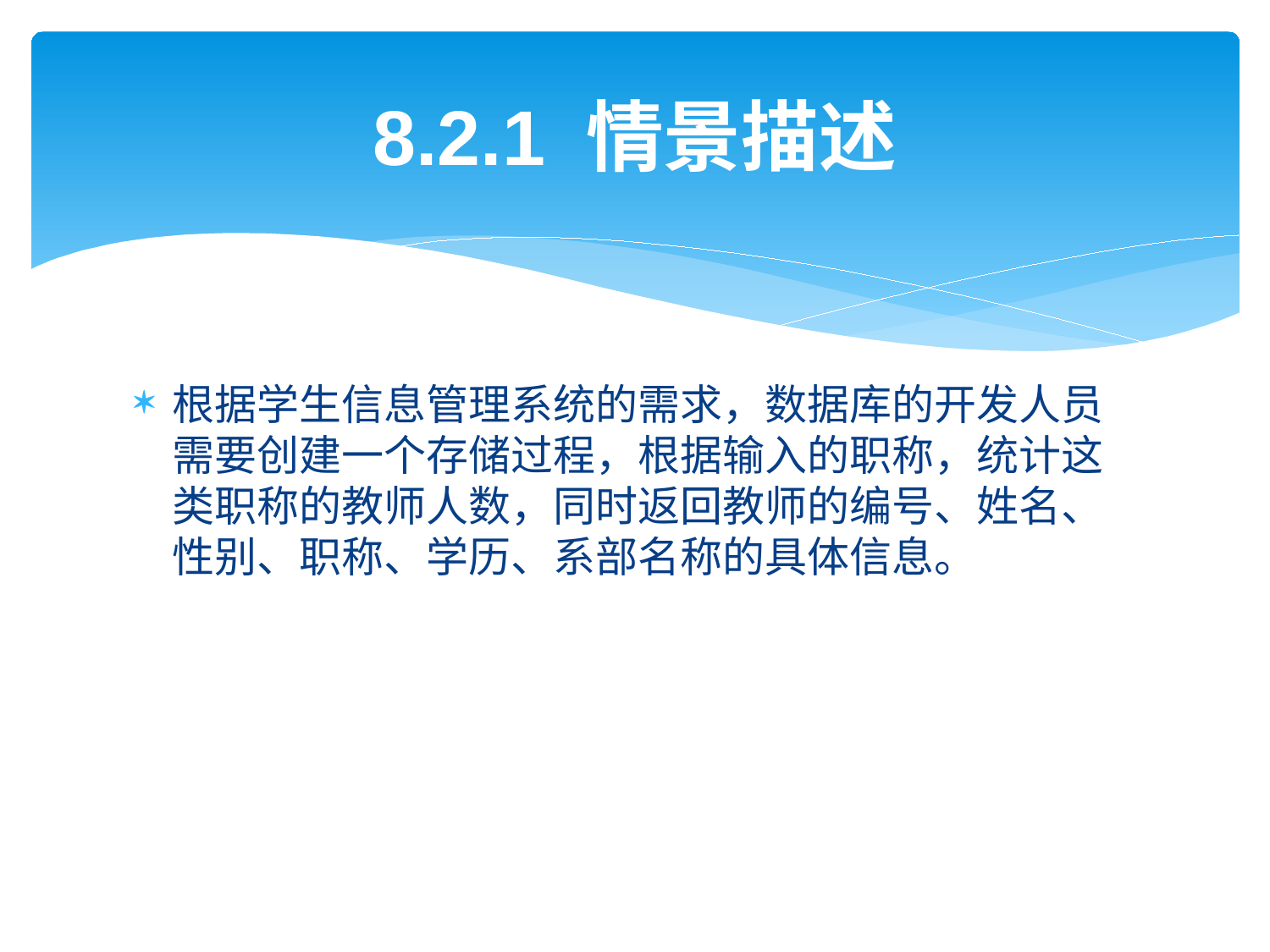

# 8.2.1 情景描述
根据学生信息管理系统的需求，数据库的开发人员需要创建一个存储过程，根据输入的职称，统计这类职称的教师人数，同时返回教师的编号、姓名、性别、职称、学历、系部名称的具体信息。